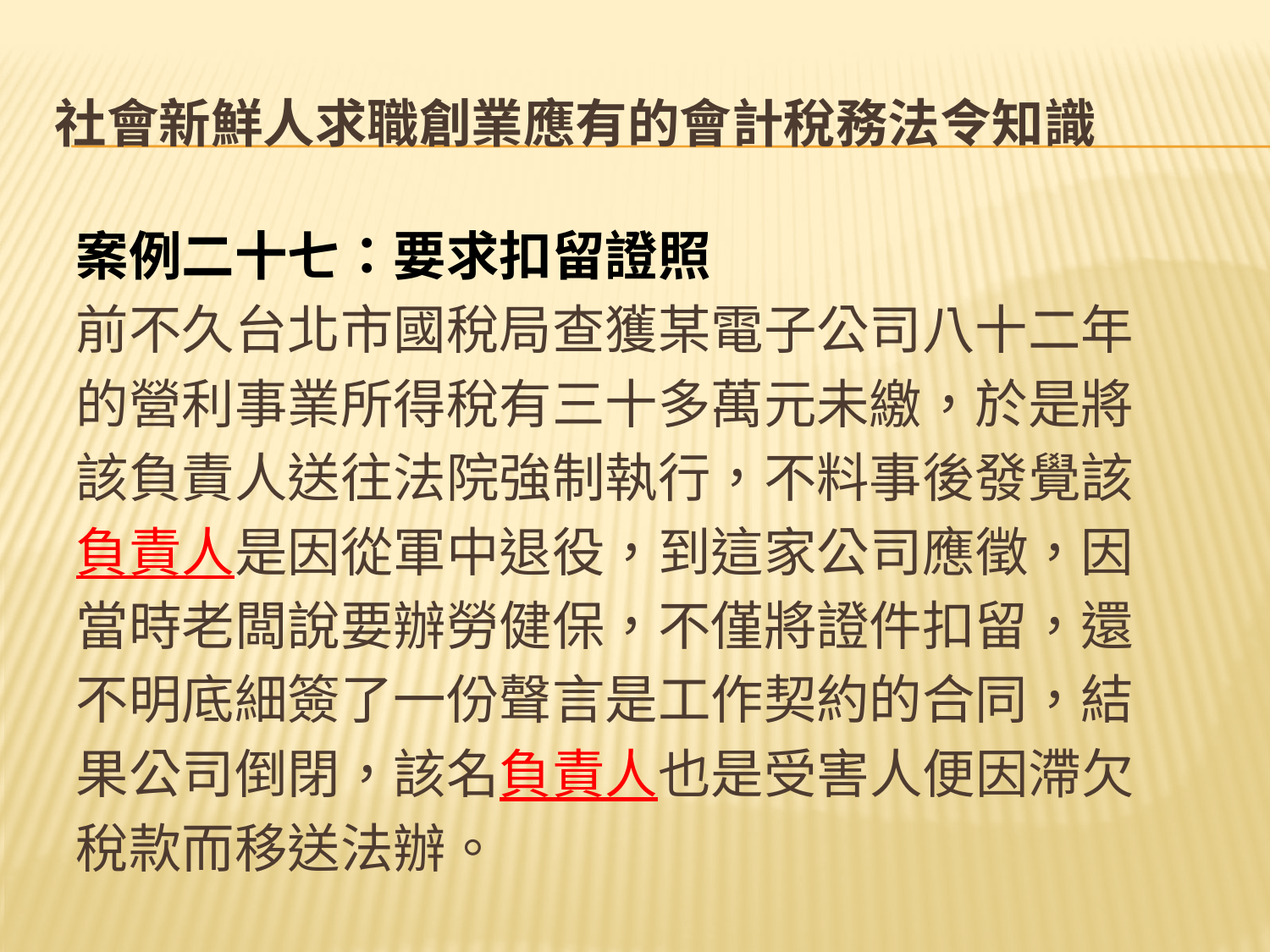

# 社會新鮮人求職創業應有的會計稅務法令知識
案例二十七：要求扣留證照
前不久台北市國稅局查獲某電子公司八十二年
的營利事業所得稅有三十多萬元未繳，於是將
該負責人送往法院強制執行，不料事後發覺該
負責人是因從軍中退役，到這家公司應徵，因
當時老闆說要辦勞健保，不僅將證件扣留，還
不明底細簽了一份聲言是工作契約的合同，結
果公司倒閉，該名負責人也是受害人便因滯欠
稅款而移送法辦。